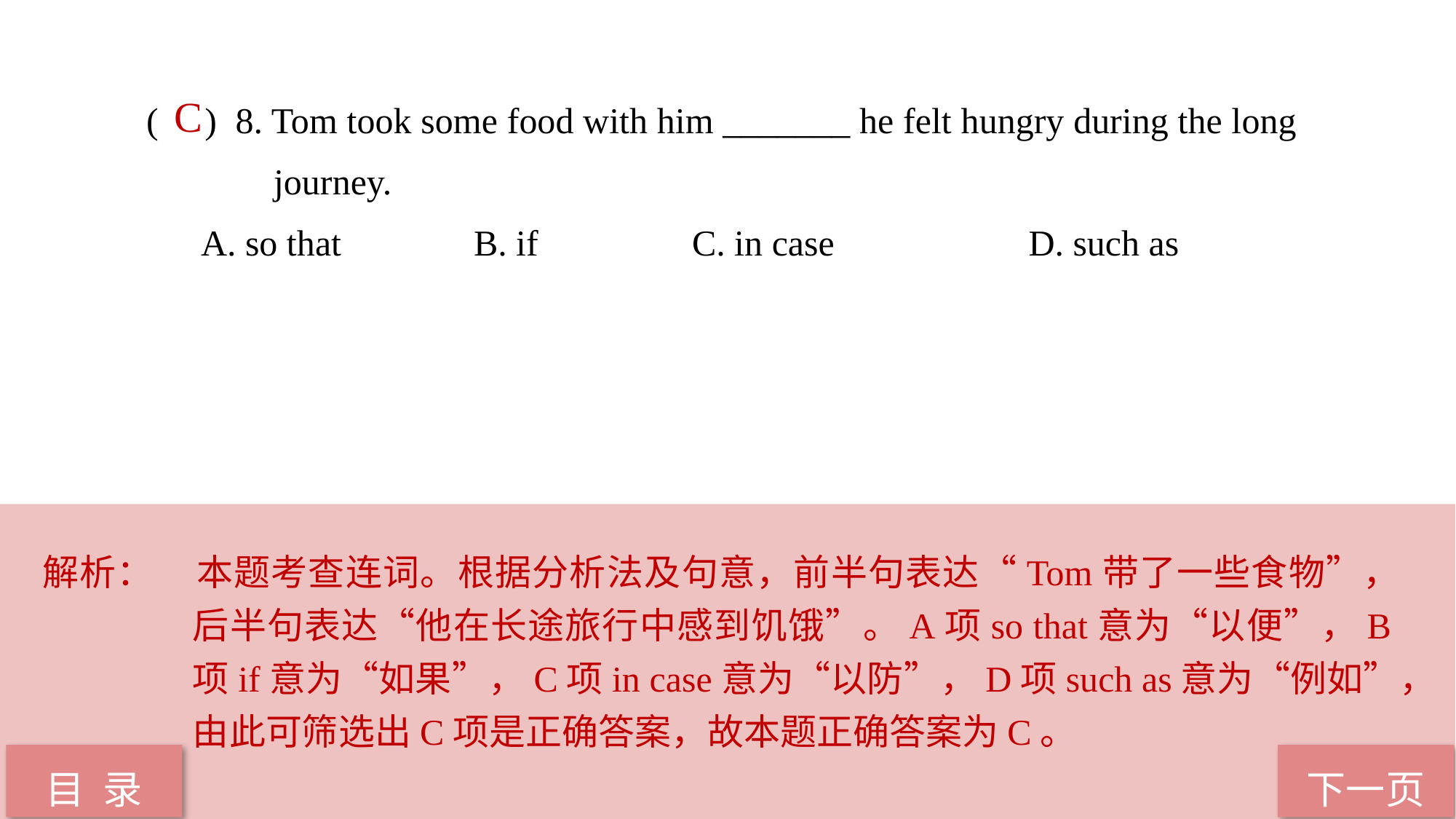

(     )  8. Tom took some food with him _______ he felt hungry during the long 		  journey.
A. so that 		B. if 		C. in case		 D. such as
   C
解析：	本题考查连词。根据分析法及句意，前半句表达“Tom带了一些食物”，后半句表达“他在长途旅行中感到饥饿”。A项so that意为“以便”，B项if意为“如果”，C项in case意为“以防”，D项such as意为“例如”，由此可筛选出C项是正确答案，故本题正确答案为C。